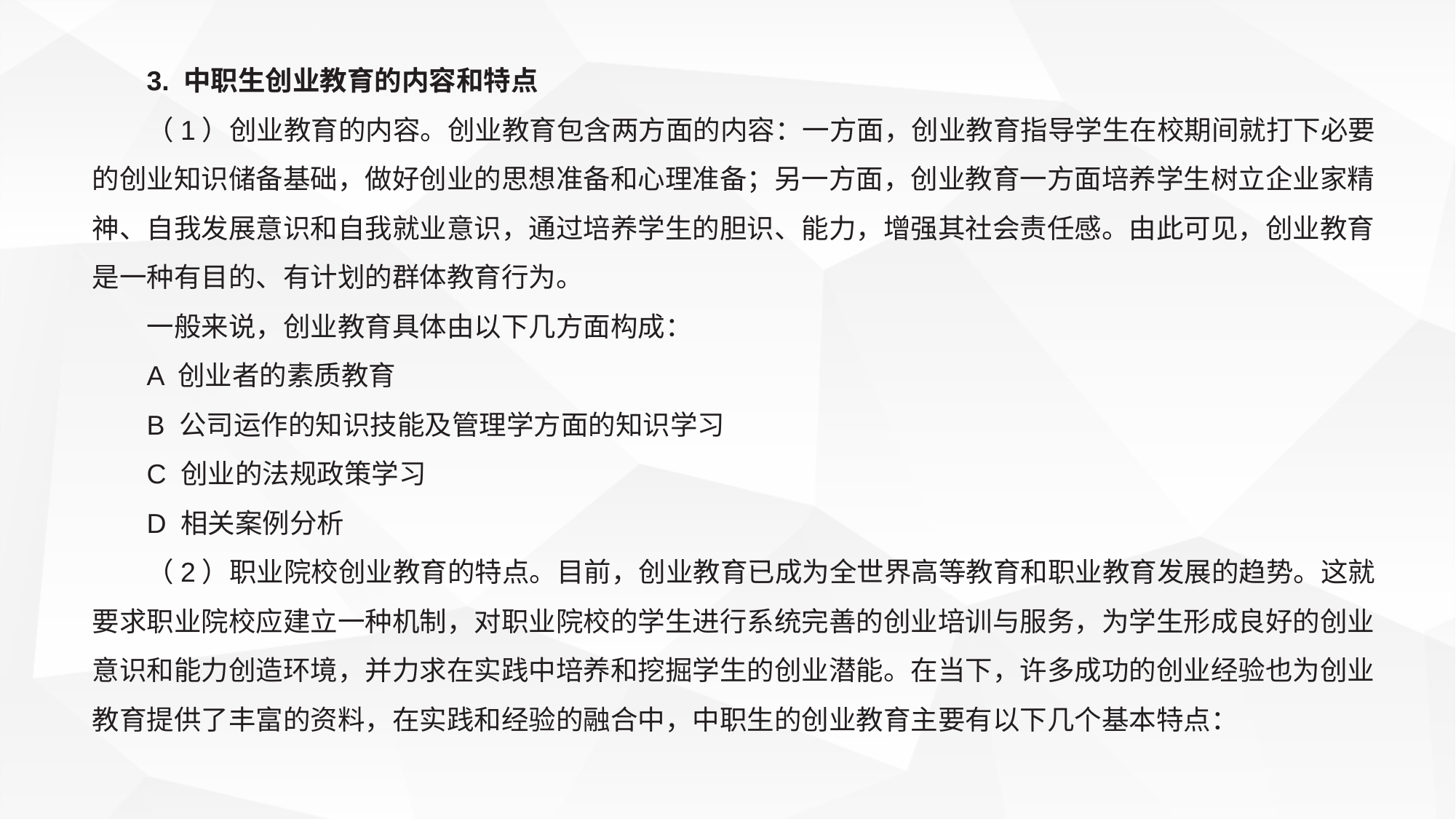

3. 中职生创业教育的内容和特点
（1）创业教育的内容。创业教育包含两方面的内容：一方面，创业教育指导学生在校期间就打下必要的创业知识储备基础，做好创业的思想准备和心理准备；另一方面，创业教育一方面培养学生树立企业家精神、自我发展意识和自我就业意识，通过培养学生的胆识、能力，增强其社会责任感。由此可见，创业教育是一种有目的、有计划的群体教育行为。
一般来说，创业教育具体由以下几方面构成：
A 创业者的素质教育
B 公司运作的知识技能及管理学方面的知识学习
C 创业的法规政策学习
D 相关案例分析
（2）职业院校创业教育的特点。目前，创业教育已成为全世界高等教育和职业教育发展的趋势。这就要求职业院校应建立一种机制，对职业院校的学生进行系统完善的创业培训与服务，为学生形成良好的创业意识和能力创造环境，并力求在实践中培养和挖掘学生的创业潜能。在当下，许多成功的创业经验也为创业教育提供了丰富的资料，在实践和经验的融合中，中职生的创业教育主要有以下几个基本特点：